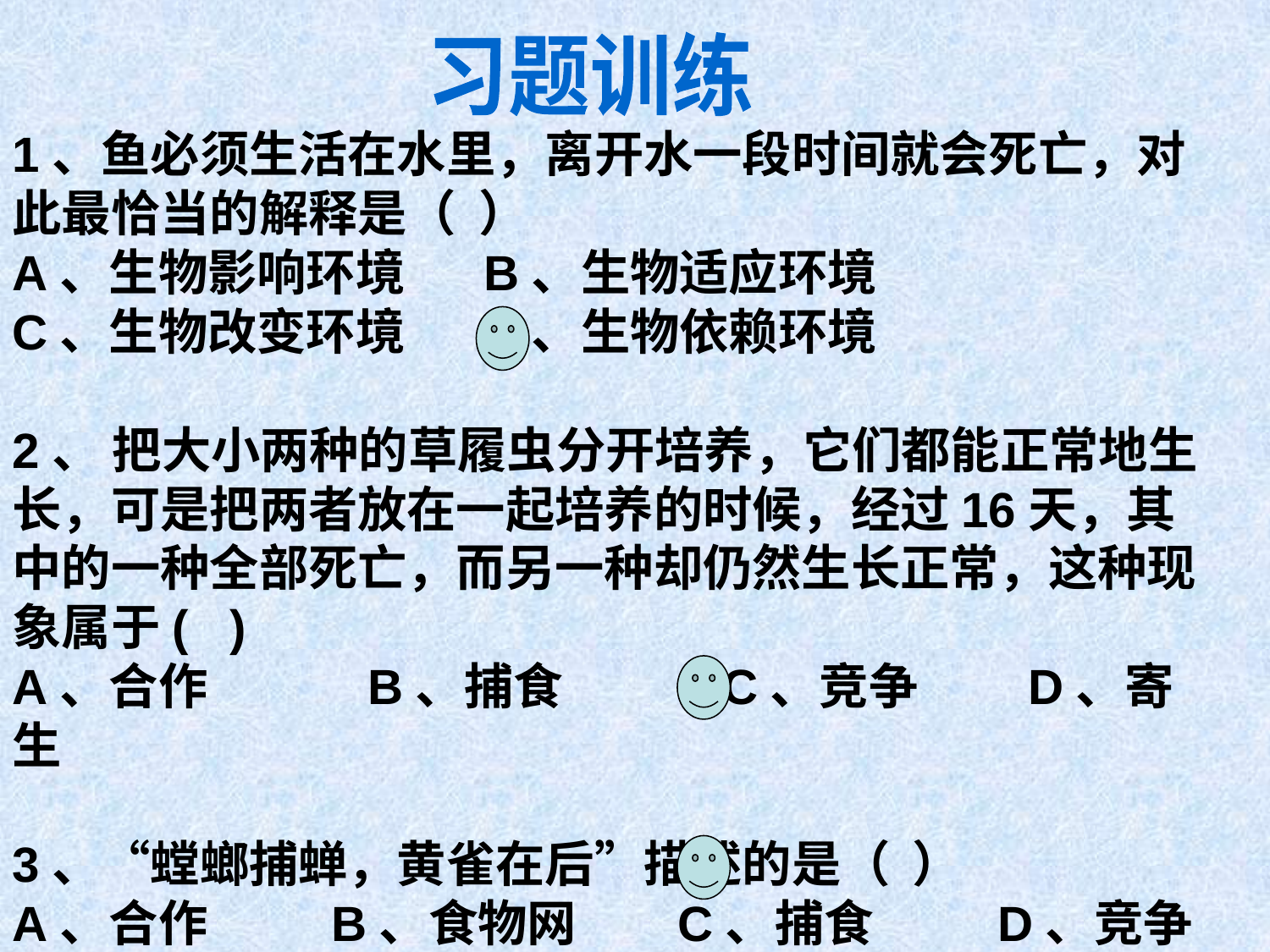

习题训练
1、鱼必须生活在水里，离开水一段时间就会死亡，对此最恰当的解释是（  ）
A、生物影响环境      B、生物适应环境
C、生物改变环境      D、生物依赖环境

2、 把大小两种的草履虫分开培养，它们都能正常地生长，可是把两者放在一起培养的时候，经过16天，其中的一种全部死亡，而另一种却仍然生长正常，这种现象属于(   )
A、合作　　　B、捕食　　　C、竞争　　D、寄生

3、“螳螂捕蝉，黄雀在后”描述的是（  ）
A、合作          B、食物网        C、捕食          D、竞争